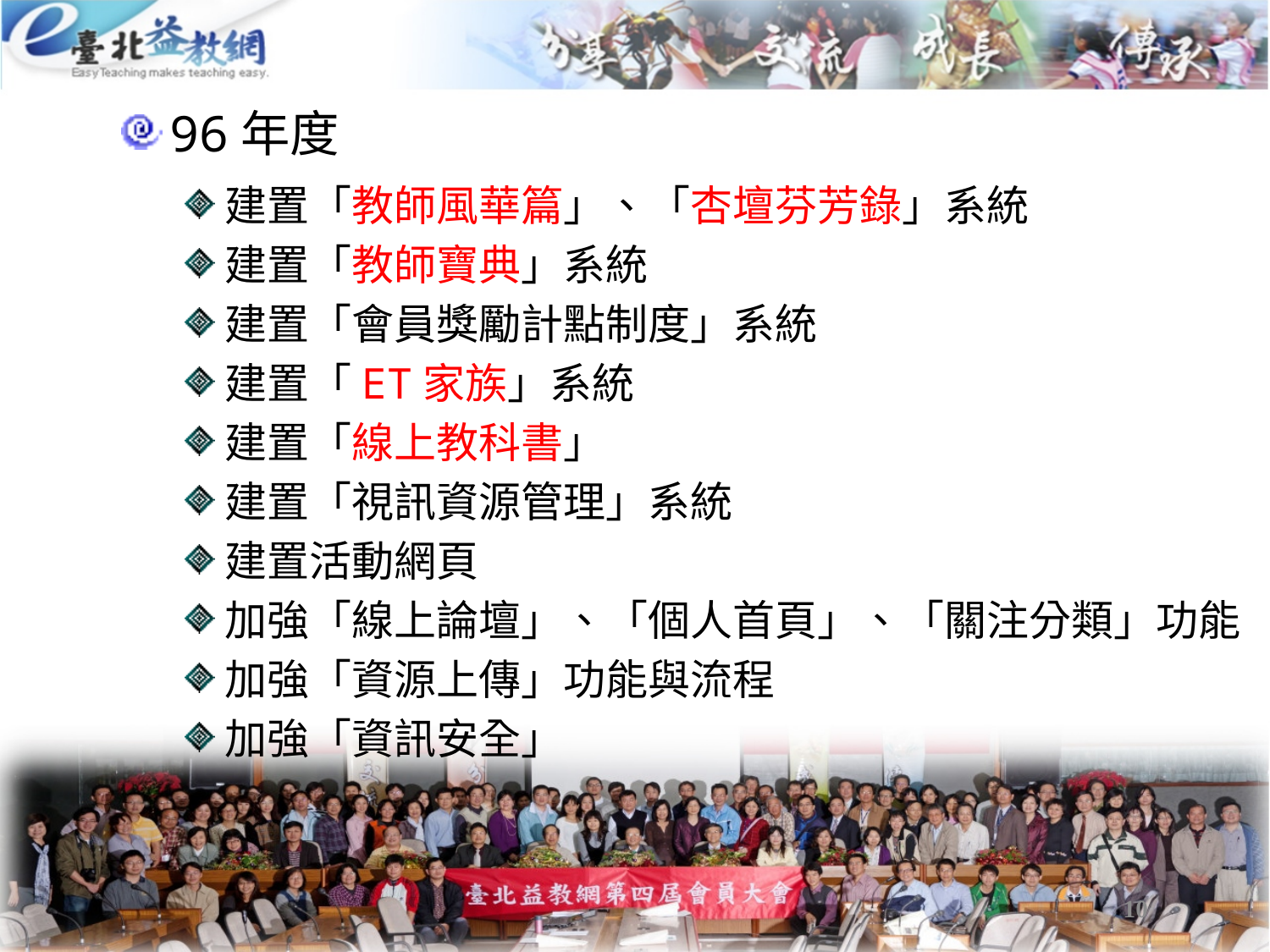

96年度
建置「教師風華篇」、「杏壇芬芳錄」系統
建置「教師寶典」系統
建置「會員獎勵計點制度」系統
建置「ET家族」系統
建置「線上教科書」
建置「視訊資源管理」系統
建置活動網頁
加強「線上論壇」、「個人首頁」、「關注分類」功能
加強「資源上傳」功能與流程
加強「資訊安全」
10